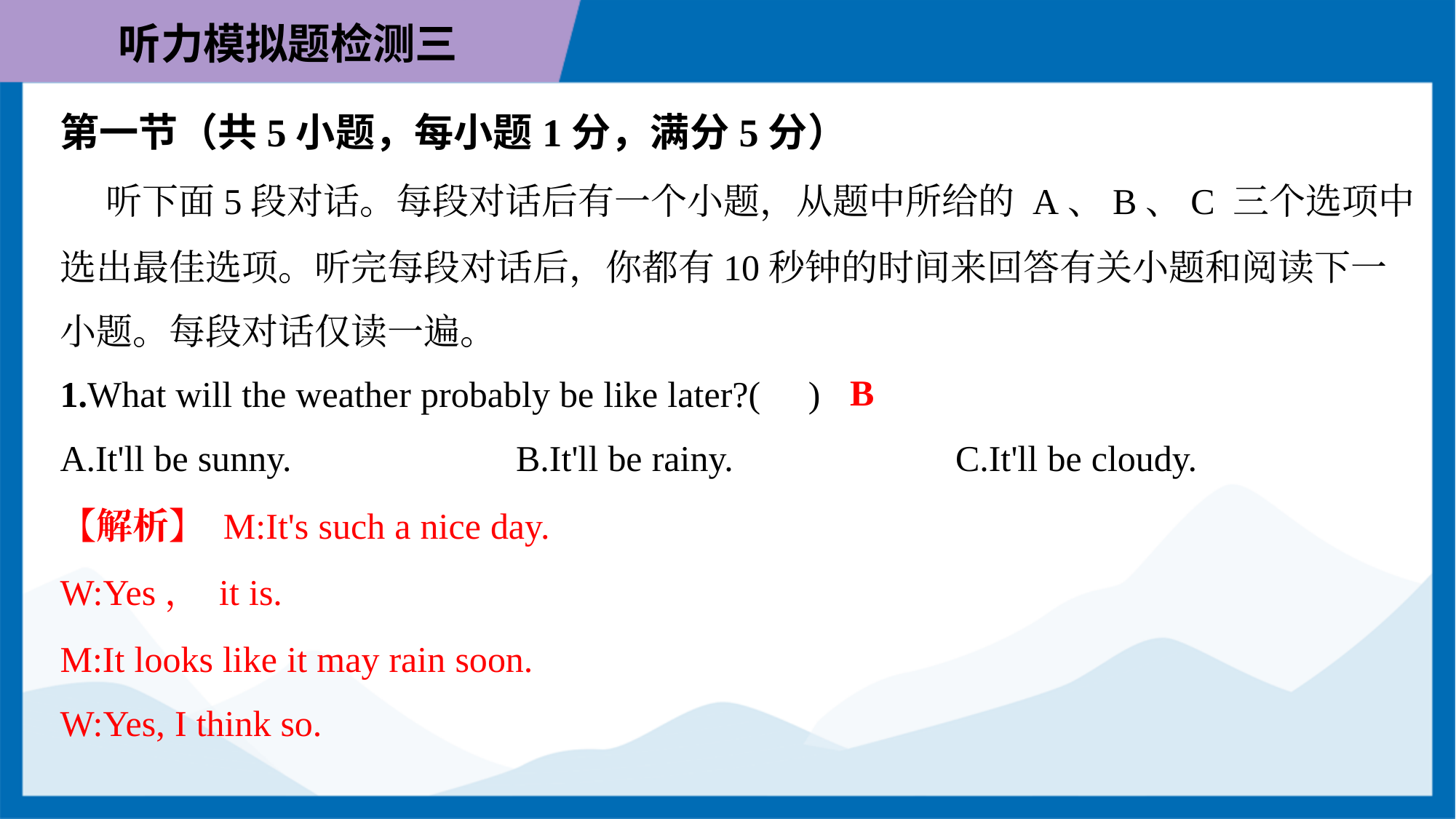

第一节（共5小题，每小题1分，满分5分）
    听下面5段对话。每段对话后有一个小题，从题中所给的 A、B、C 三个选项中
选出最佳选项。听完每段对话后，你都有10秒钟的时间来回答有关小题和阅读下一
小题。每段对话仅读一遍。
B
1.What will the weather probably be like later?(     )
A.It'll be sunny.	B.It'll be rainy.	C.It'll be cloudy.
【解析】 M:It's such a nice day.
W:Yes， it is.
M:It looks like it may rain soon.
W:Yes, I think so.